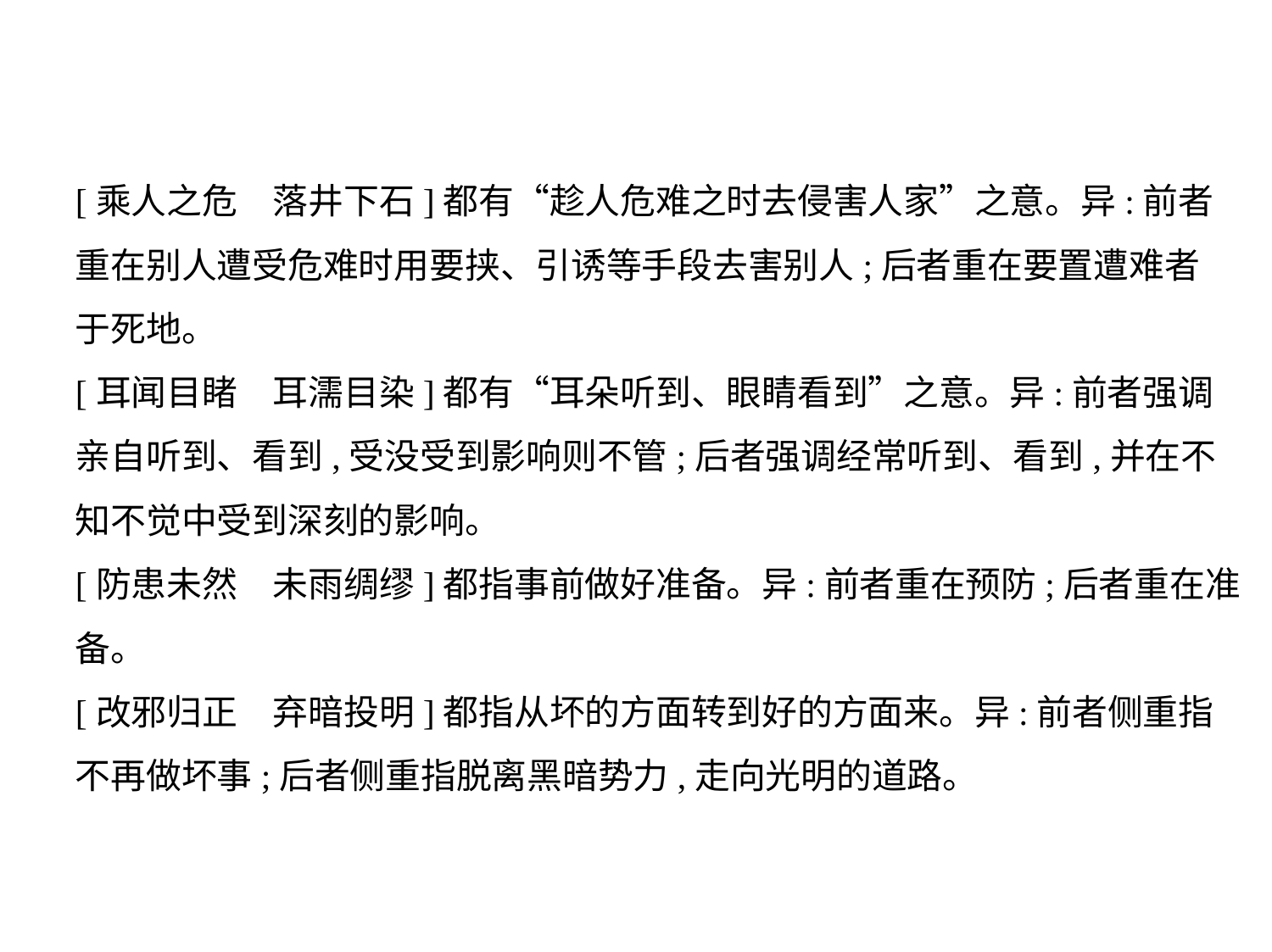

[乘人之危　落井下石]都有“趁人危难之时去侵害人家”之意。异:前者
重在别人遭受危难时用要挟、引诱等手段去害别人;后者重在要置遭难者
于死地。
[耳闻目睹　耳濡目染]都有“耳朵听到、眼睛看到”之意。异:前者强调
亲自听到、看到,受没受到影响则不管;后者强调经常听到、看到,并在不
知不觉中受到深刻的影响。
[防患未然　未雨绸缪]都指事前做好准备。异:前者重在预防;后者重在准
备。
[改邪归正　弃暗投明]都指从坏的方面转到好的方面来。异:前者侧重指
不再做坏事;后者侧重指脱离黑暗势力,走向光明的道路。